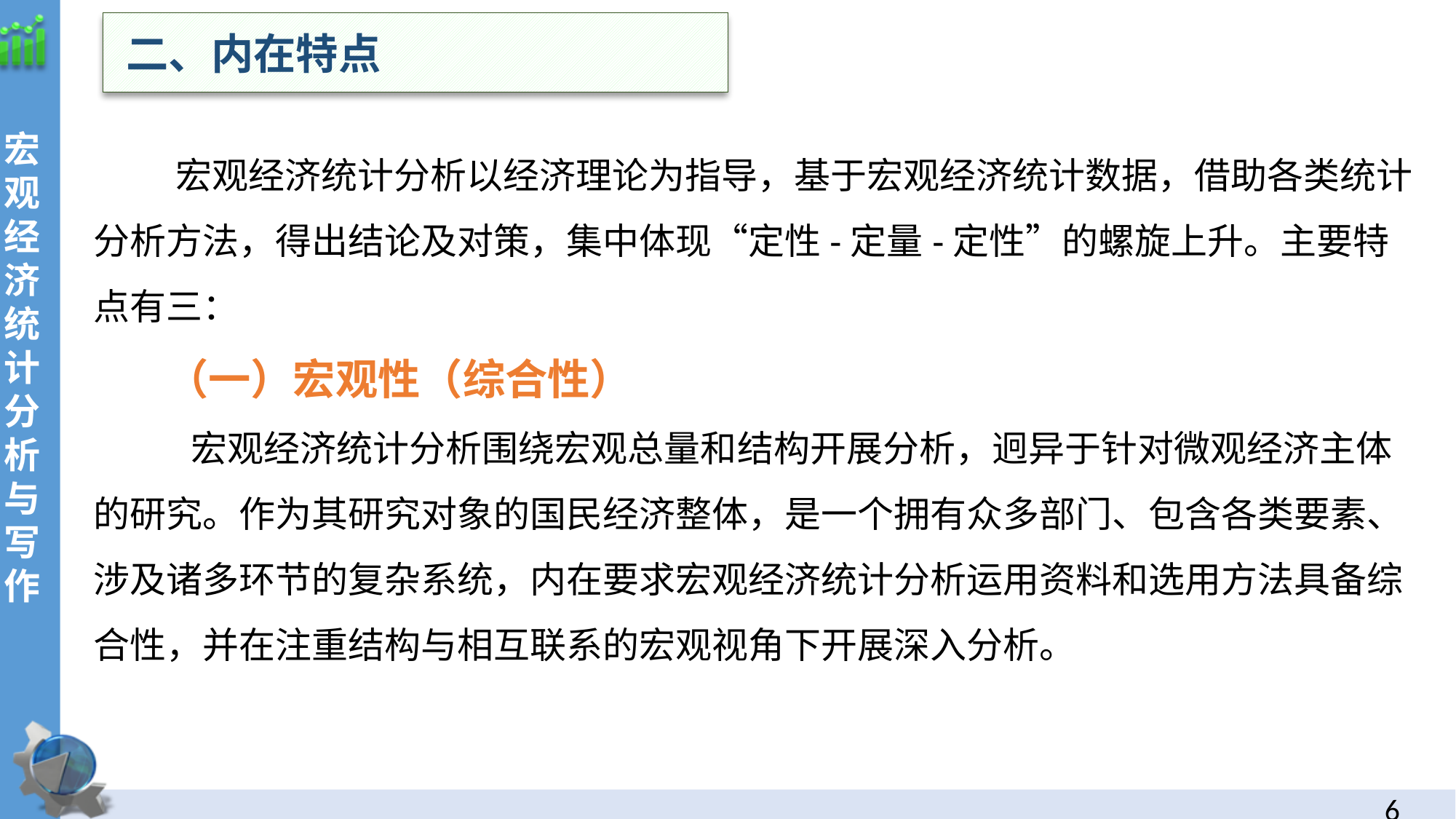

二、内在特点
          宏观经济统计分析以经济理论为指导，基于宏观经济统计数据，借助各类统计分析方法，得出结论及对策，集中体现“定性-定量-定性”的螺旋上升。主要特点有三：
（一）宏观性（综合性）
  宏观经济统计分析围绕宏观总量和结构开展分析，迥异于针对微观经济主体的研究。作为其研究对象的国民经济整体，是一个拥有众多部门、包含各类要素、涉及诸多环节的复杂系统，内在要求宏观经济统计分析运用资料和选用方法具备综合性，并在注重结构与相互联系的宏观视角下开展深入分析。
6